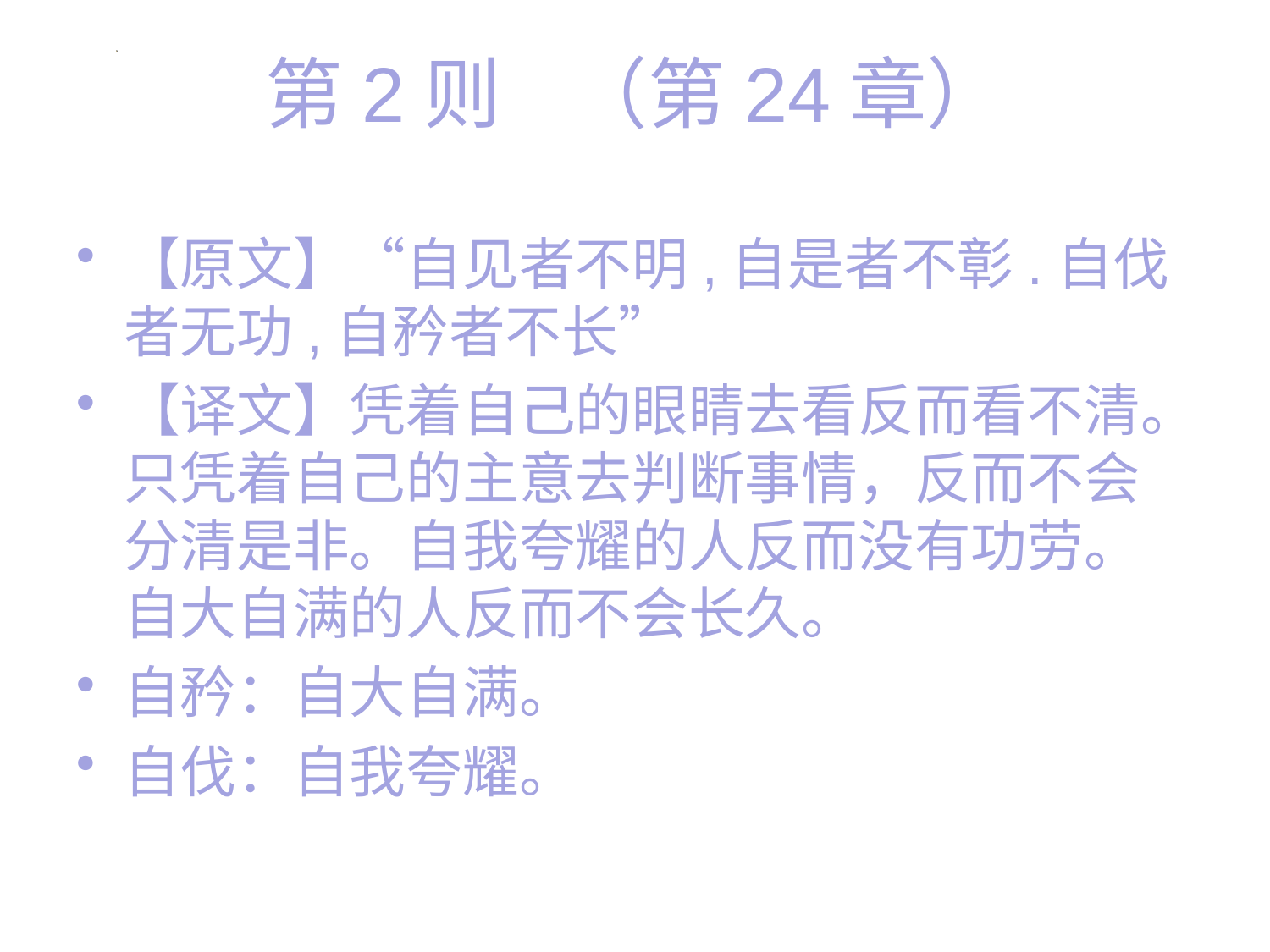

# 第2则    （第24章）
【原文】“自见者不明,自是者不彰.自伐者无功,自矜者不长”
【译文】凭着自己的眼睛去看反而看不清。只凭着自己的主意去判断事情，反而不会分清是非。自我夸耀的人反而没有功劳。自大自满的人反而不会长久。
自矜：自大自满。
自伐：自我夸耀。